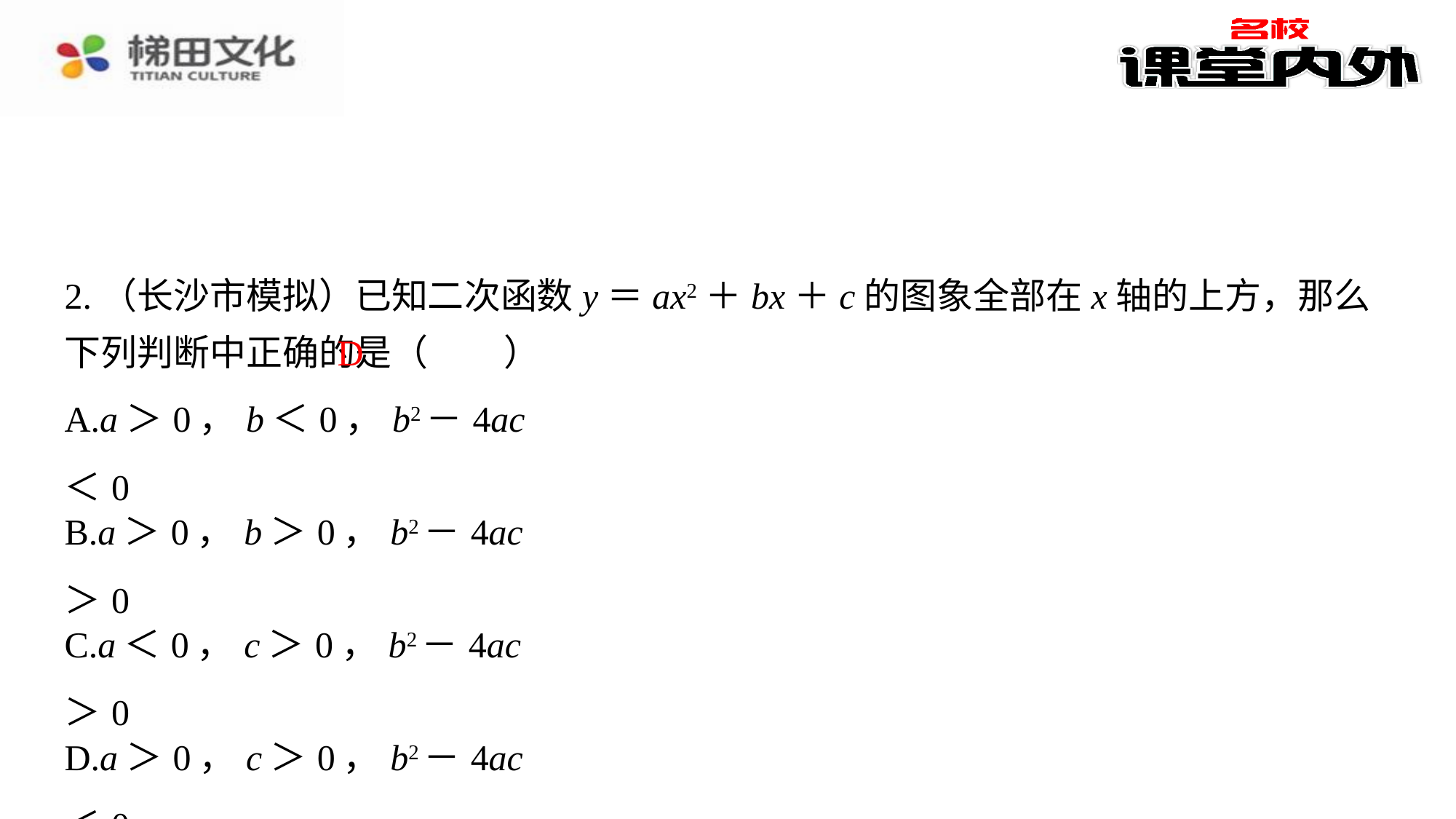

2.（长沙市模拟）已知二次函数y＝ax2＋bx＋c的图象全部在x轴的上方，那么下列判断中正确的是（　D　）
D
| A.a＞0，b＜0，b2－4ac＜0 |
| --- |
| B.a＞0，b＞0，b2－4ac＞0 |
| C.a＜0，c＞0，b2－4ac＞0 |
| D.a＞0，c＞0，b2－4ac＜0 |